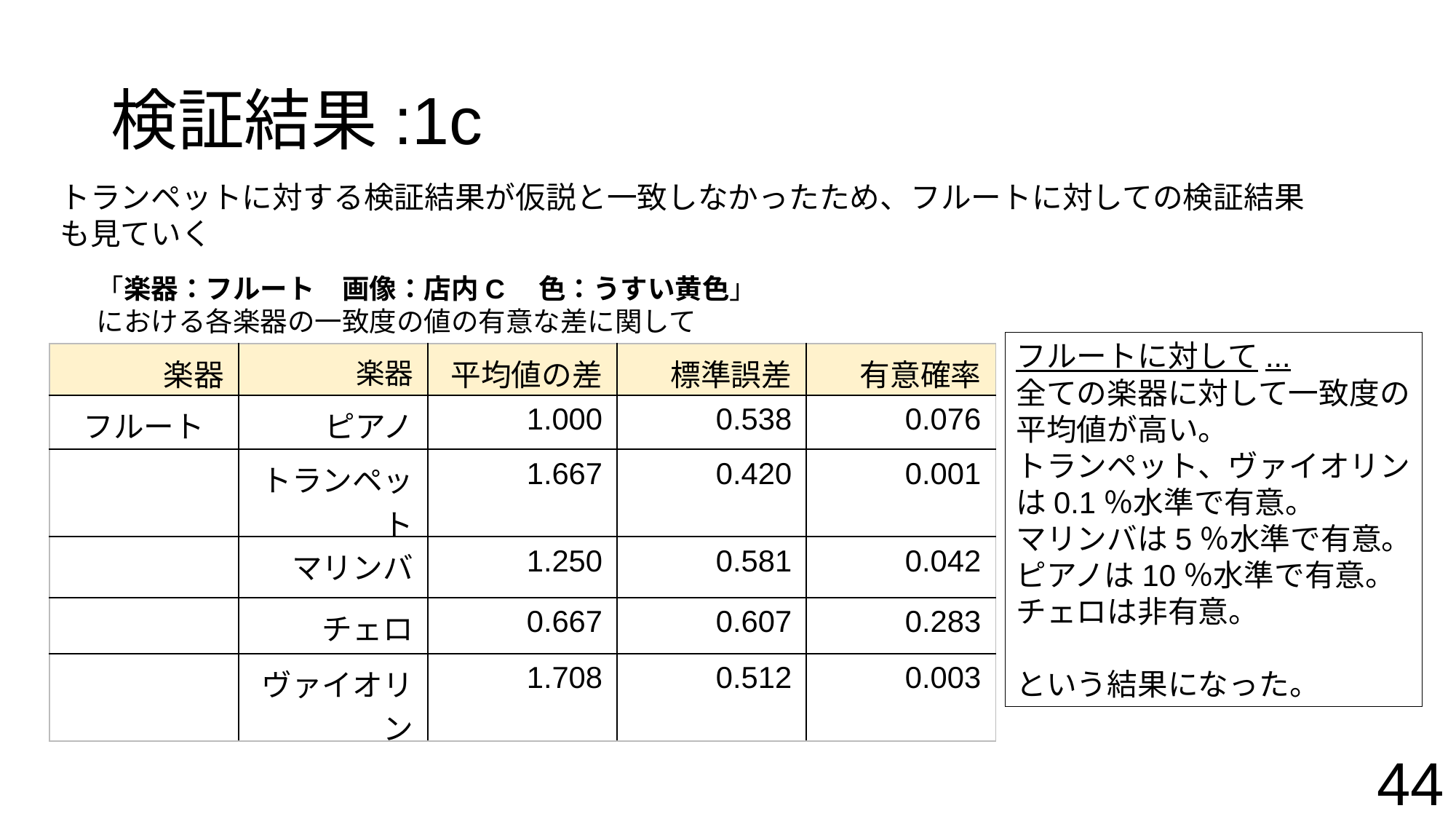

# 検証結果:1c
トランペットに対する検証結果が仮説と一致しなかったため、フルートに対しての検証結果も見ていく
「楽器：フルート　画像：店内C　色：うすい黄色」
における各楽器の一致度の値の有意な差に関して
フルートに対して...
全ての楽器に対して一致度の平均値が高い。
トランペット、ヴァイオリンは0.1％水準で有意。
マリンバは5％水準で有意。
ピアノは10％水準で有意。
チェロは非有意。

という結果になった。
| 楽器 | 楽器 | 平均値の差 | 標準誤差 | 有意確率 |
| --- | --- | --- | --- | --- |
| フルート | ピアノ | 1.000 | 0.538 | 0.076 |
|  | トランペット | 1.667 | 0.420 | 0.001 |
|  | マリンバ | 1.250 | 0.581 | 0.042 |
|  | チェロ | 0.667 | 0.607 | 0.283 |
|  | ヴァイオリン | 1.708 | 0.512 | 0.003 |
44